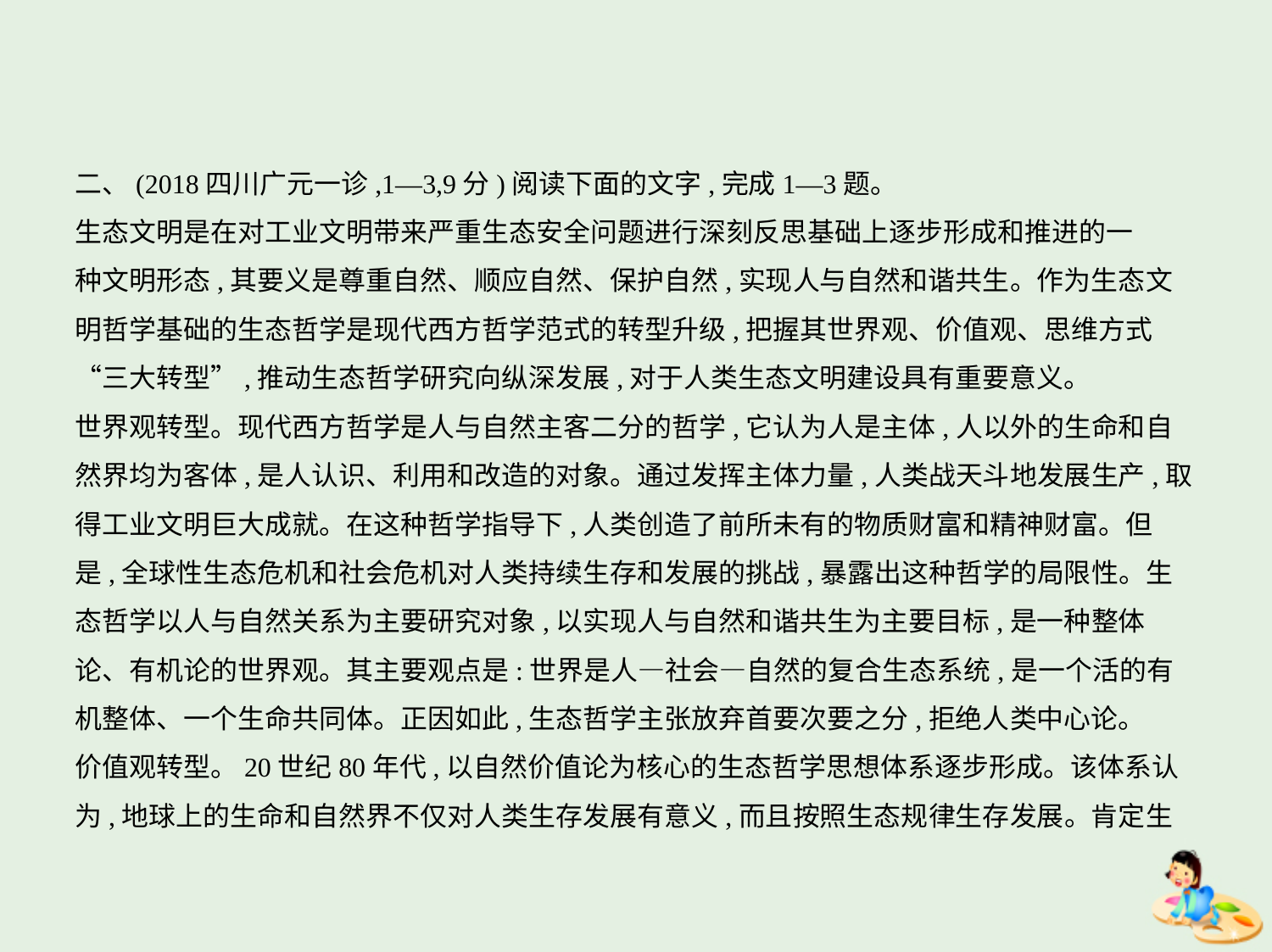

二、(2018四川广元一诊,1—3,9分)阅读下面的文字,完成1—3题。
生态文明是在对工业文明带来严重生态安全问题进行深刻反思基础上逐步形成和推进的一
种文明形态,其要义是尊重自然、顺应自然、保护自然,实现人与自然和谐共生。作为生态文
明哲学基础的生态哲学是现代西方哲学范式的转型升级,把握其世界观、价值观、思维方式
“三大转型”,推动生态哲学研究向纵深发展,对于人类生态文明建设具有重要意义。
世界观转型。现代西方哲学是人与自然主客二分的哲学,它认为人是主体,人以外的生命和自
然界均为客体,是人认识、利用和改造的对象。通过发挥主体力量,人类战天斗地发展生产,取
得工业文明巨大成就。在这种哲学指导下,人类创造了前所未有的物质财富和精神财富。但
是,全球性生态危机和社会危机对人类持续生存和发展的挑战,暴露出这种哲学的局限性。生
态哲学以人与自然关系为主要研究对象,以实现人与自然和谐共生为主要目标,是一种整体
论、有机论的世界观。其主要观点是:世界是人—社会—自然的复合生态系统,是一个活的有
机整体、一个生命共同体。正因如此,生态哲学主张放弃首要次要之分,拒绝人类中心论。
价值观转型。20世纪80年代,以自然价值论为核心的生态哲学思想体系逐步形成。该体系认
为,地球上的生命和自然界不仅对人类生存发展有意义,而且按照生态规律生存发展。肯定生